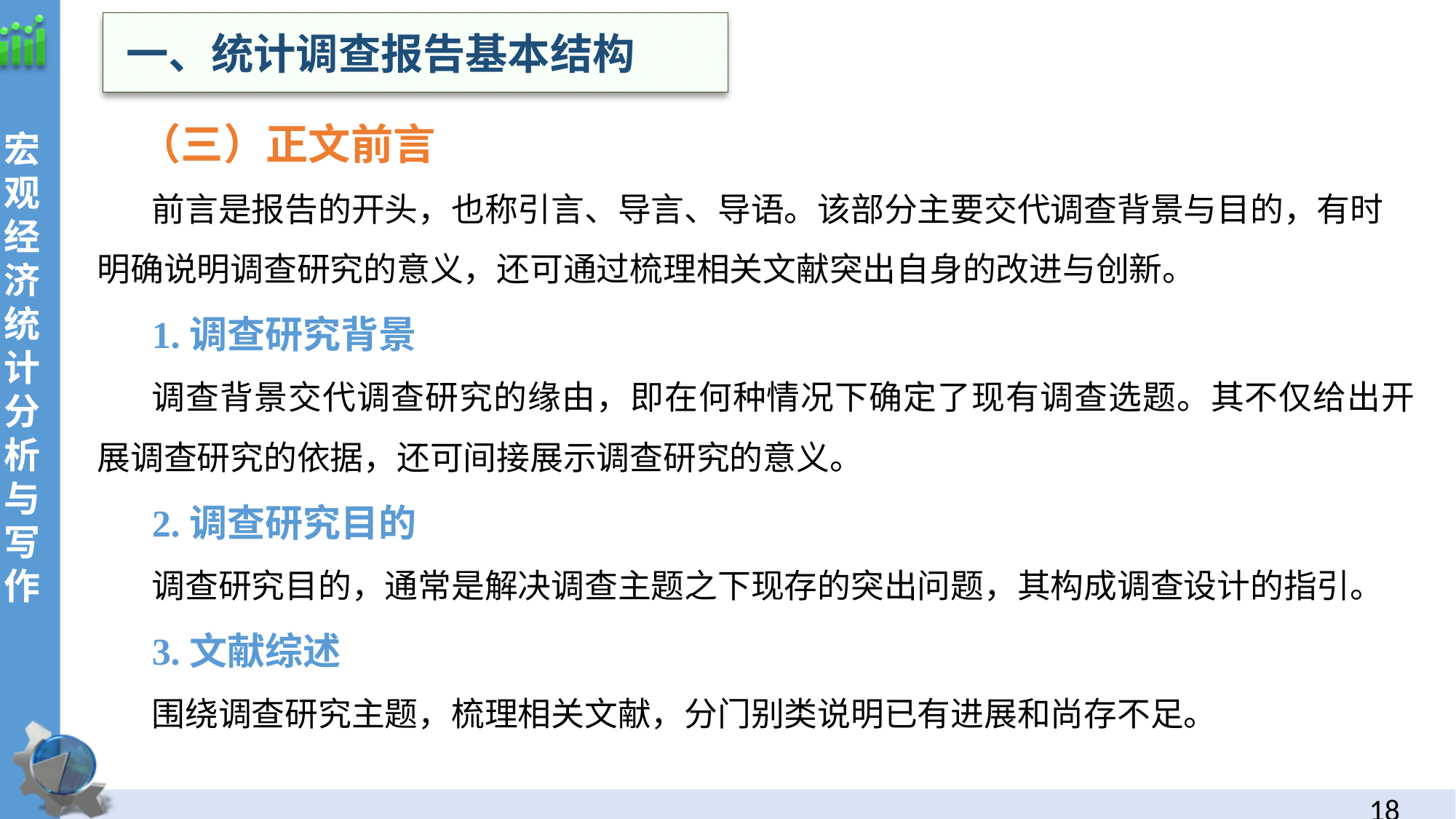

一、统计调查报告基本结构
    （三）正文前言
前言是报告的开头，也称引言、导言、导语。该部分主要交代调查背景与目的，有时明确说明调查研究的意义，还可通过梳理相关文献突出自身的改进与创新。
1.调查研究背景
调查背景交代调查研究的缘由，即在何种情况下确定了现有调查选题。其不仅给出开展调查研究的依据，还可间接展示调查研究的意义。
2.调查研究目的
调查研究目的，通常是解决调查主题之下现存的突出问题，其构成调查设计的指引。
3.文献综述
围绕调查研究主题，梳理相关文献，分门别类说明已有进展和尚存不足。
18